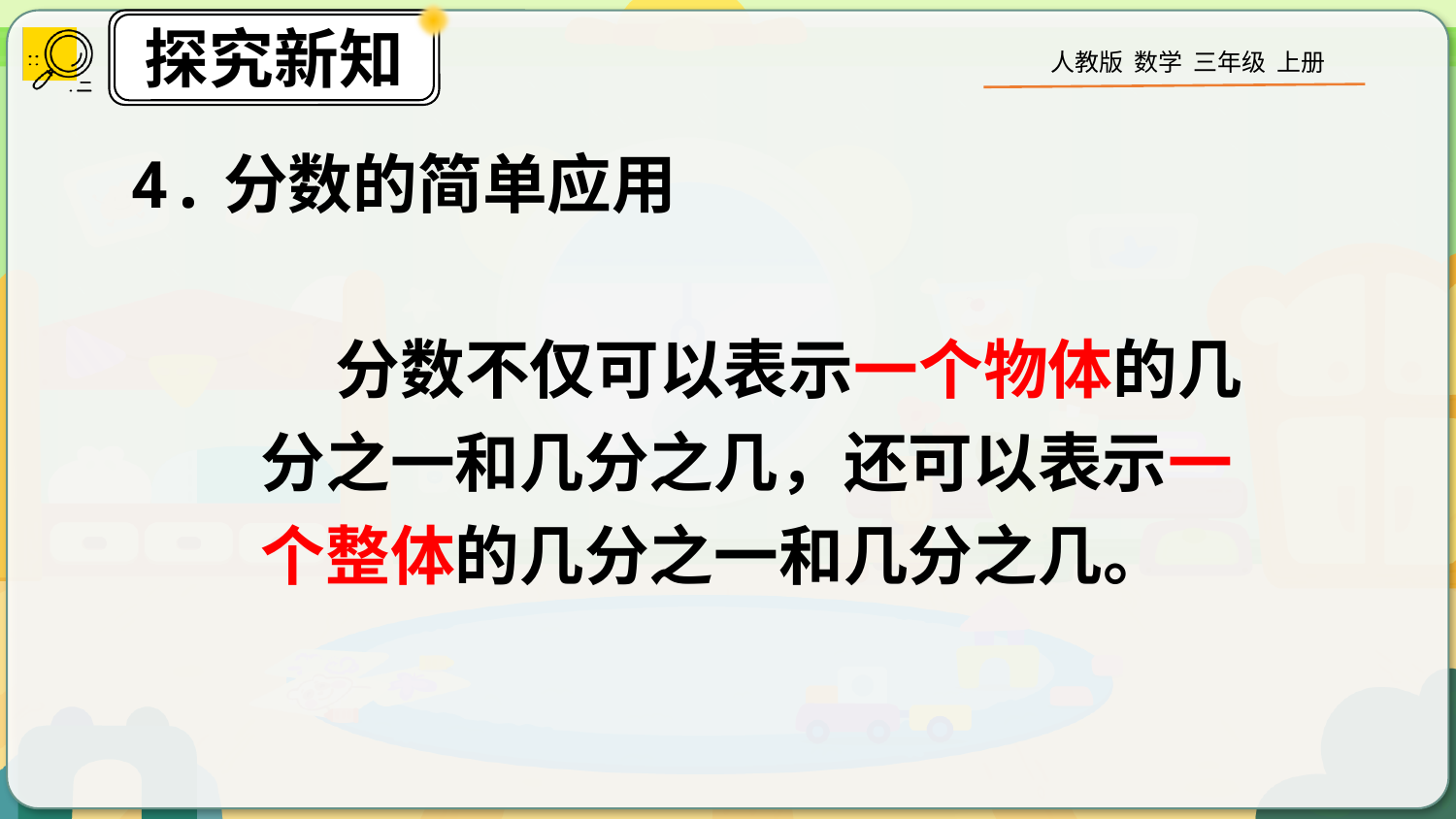

4.分数的简单应用
    分数不仅可以表示一个物体的几分之一和几分之几，还可以表示一个整体的几分之一和几分之几。